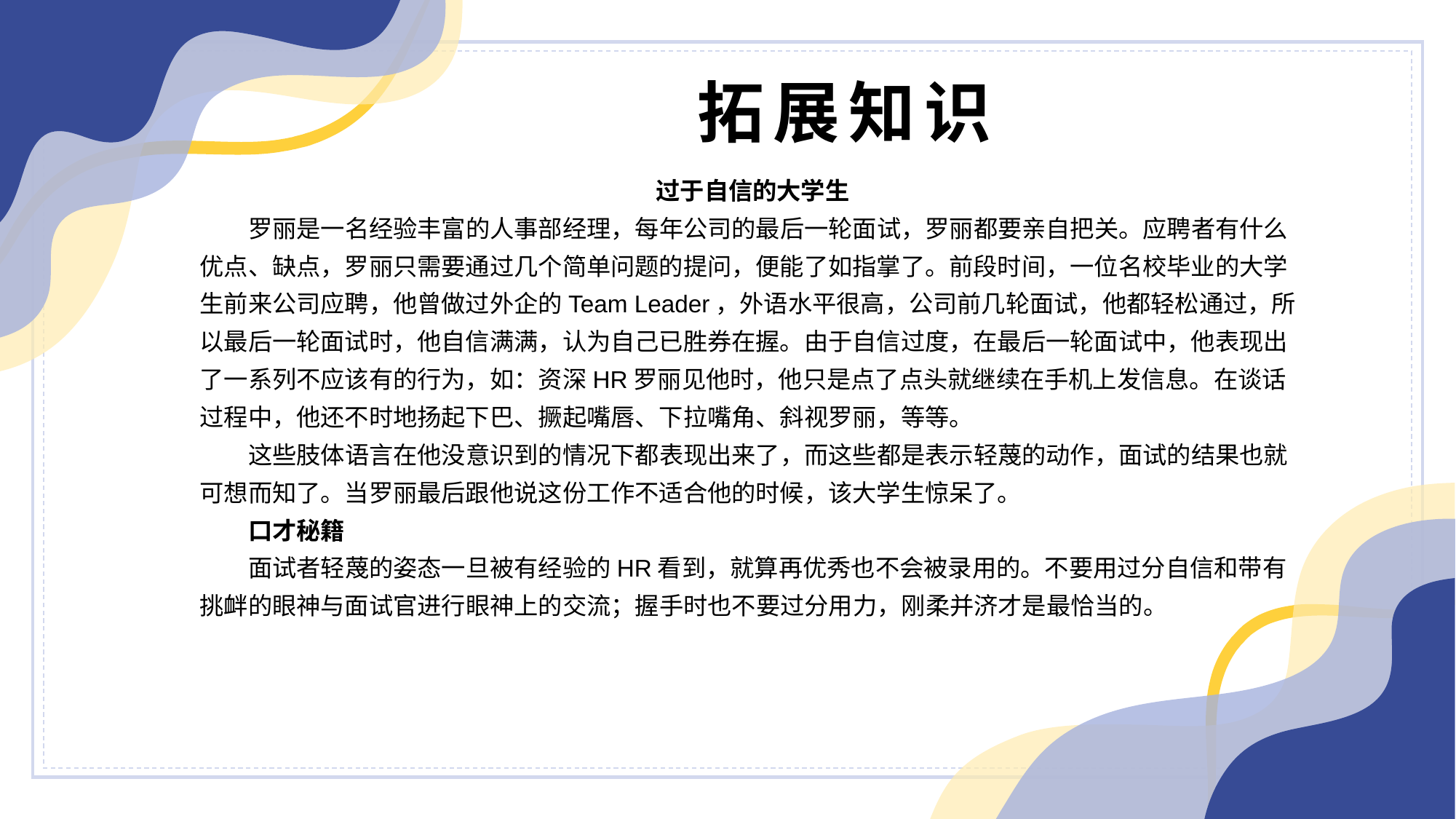

拓展知识
过于自信的大学生
罗丽是一名经验丰富的人事部经理，每年公司的最后一轮面试，罗丽都要亲自把关。应聘者有什么优点、缺点，罗丽只需要通过几个简单问题的提问，便能了如指掌了。前段时间，一位名校毕业的大学生前来公司应聘，他曾做过外企的Team Leader，外语水平很高，公司前几轮面试，他都轻松通过，所以最后一轮面试时，他自信满满，认为自己已胜券在握。由于自信过度，在最后一轮面试中，他表现出了一系列不应该有的行为，如：资深HR罗丽见他时，他只是点了点头就继续在手机上发信息。在谈话过程中，他还不时地扬起下巴、撅起嘴唇、下拉嘴角、斜视罗丽，等等。
这些肢体语言在他没意识到的情况下都表现出来了，而这些都是表示轻蔑的动作，面试的结果也就可想而知了。当罗丽最后跟他说这份工作不适合他的时候，该大学生惊呆了。
口才秘籍
面试者轻蔑的姿态一旦被有经验的HR看到，就算再优秀也不会被录用的。不要用过分自信和带有挑衅的眼神与面试官进行眼神上的交流；握手时也不要过分用力，刚柔并济才是最恰当的。